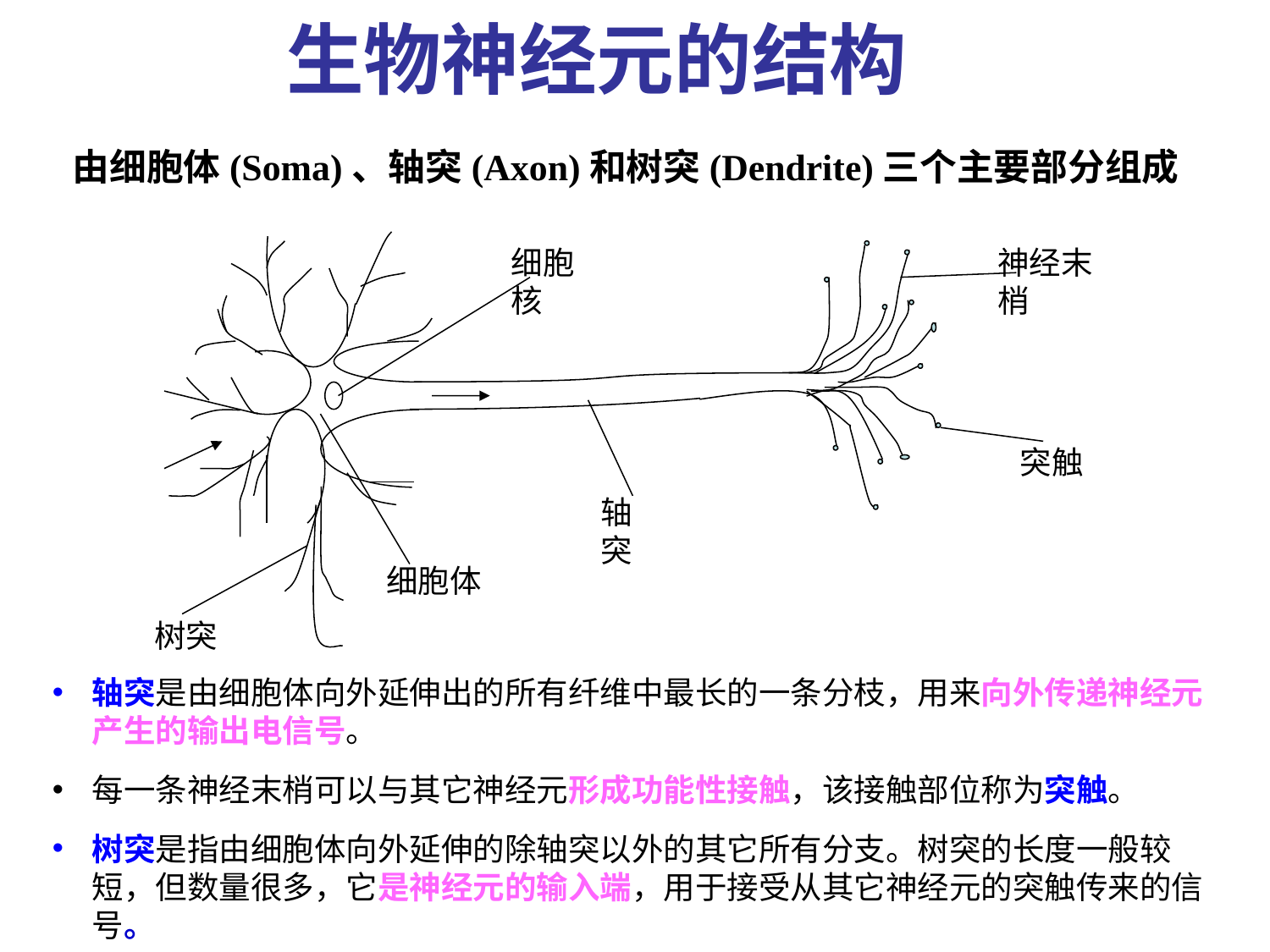

生物神经元的结构
由细胞体(Soma)、轴突(Axon)和树突(Dendrite)三个主要部分组成

细胞核
神经末梢

突触

轴突

细胞体
树突

轴突是由细胞体向外延伸出的所有纤维中最长的一条分枝，用来向外传递神经元产生的输出电信号。
每一条神经末梢可以与其它神经元形成功能性接触，该接触部位称为突触。
树突是指由细胞体向外延伸的除轴突以外的其它所有分支。树突的长度一般较短，但数量很多，它是神经元的输入端，用于接受从其它神经元的突触传来的信号。